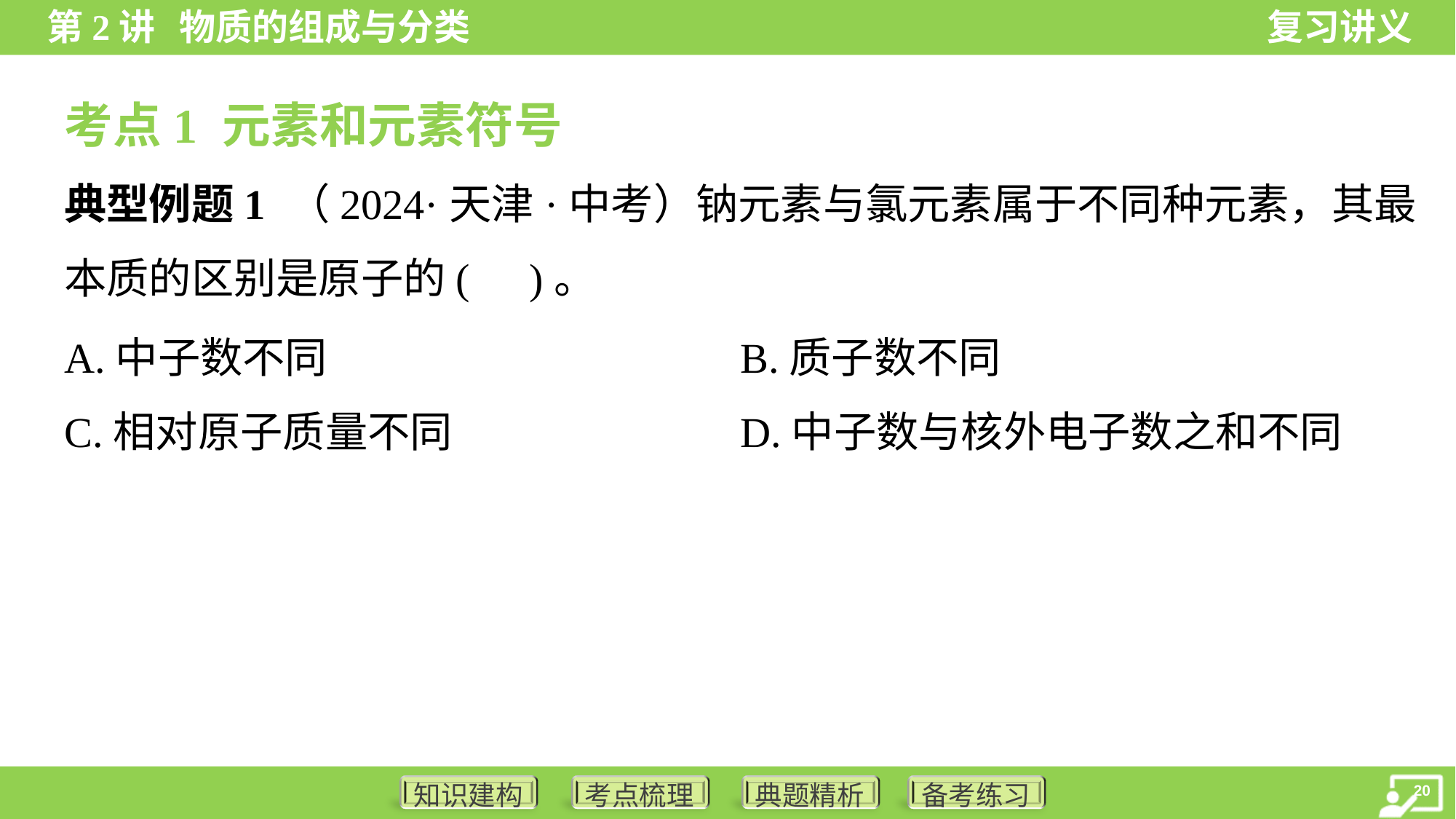

考点1 元素和元素符号
典型例题1 （2024·天津·中考）钠元素与氯元素属于不同种元素，其最
本质的区别是原子的(     )。
A.中子数不同	B.质子数不同
C.相对原子质量不同	D.中子数与核外电子数之和不同